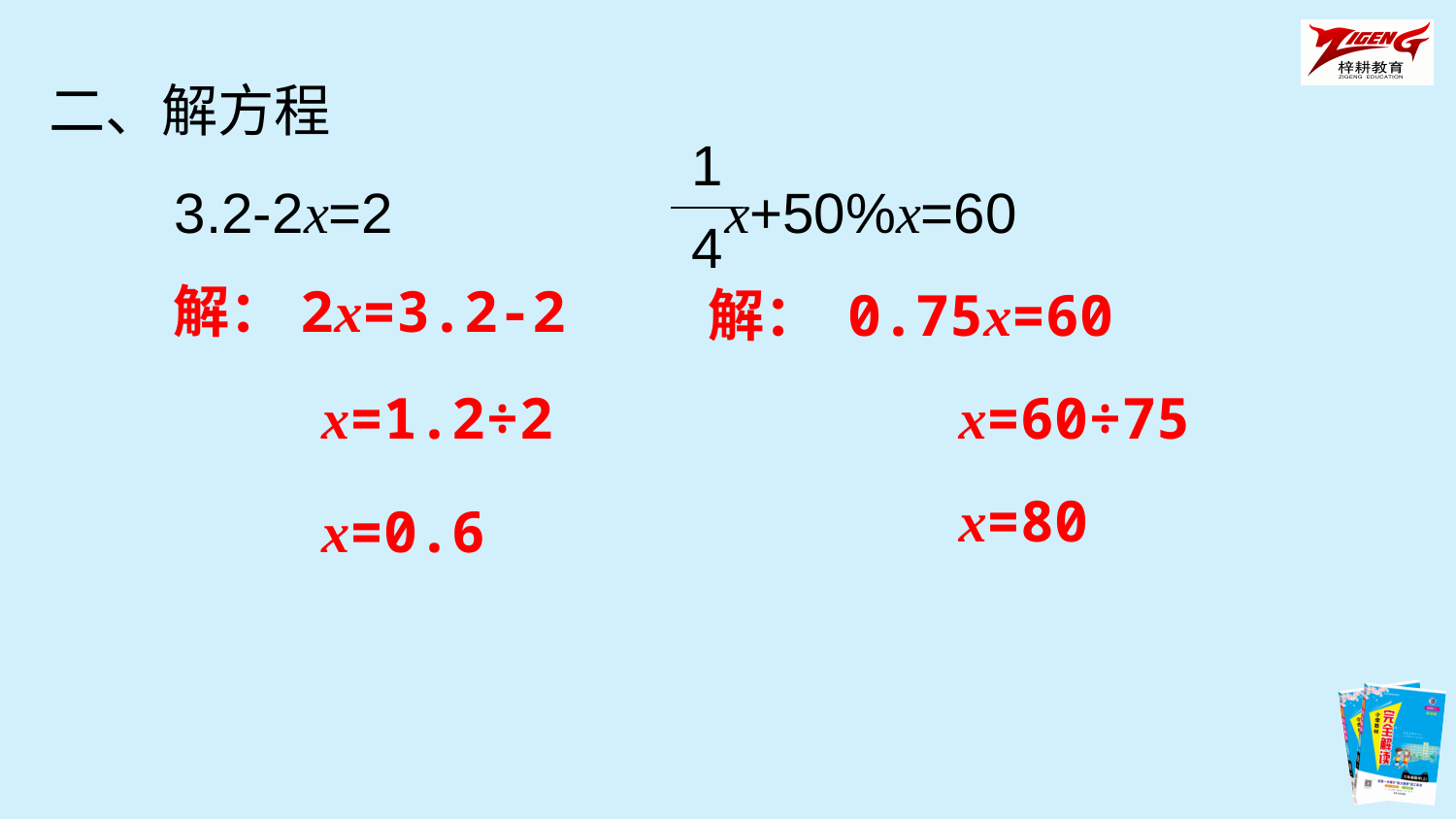

二、解方程
        3.2-2x=2                     x+50%x=60
| 1 |
| --- |
| 4 |
解：2x=3.2-2
解： 0.75x=60
x=1.2÷2
x=60÷75
x=80
x=0.6